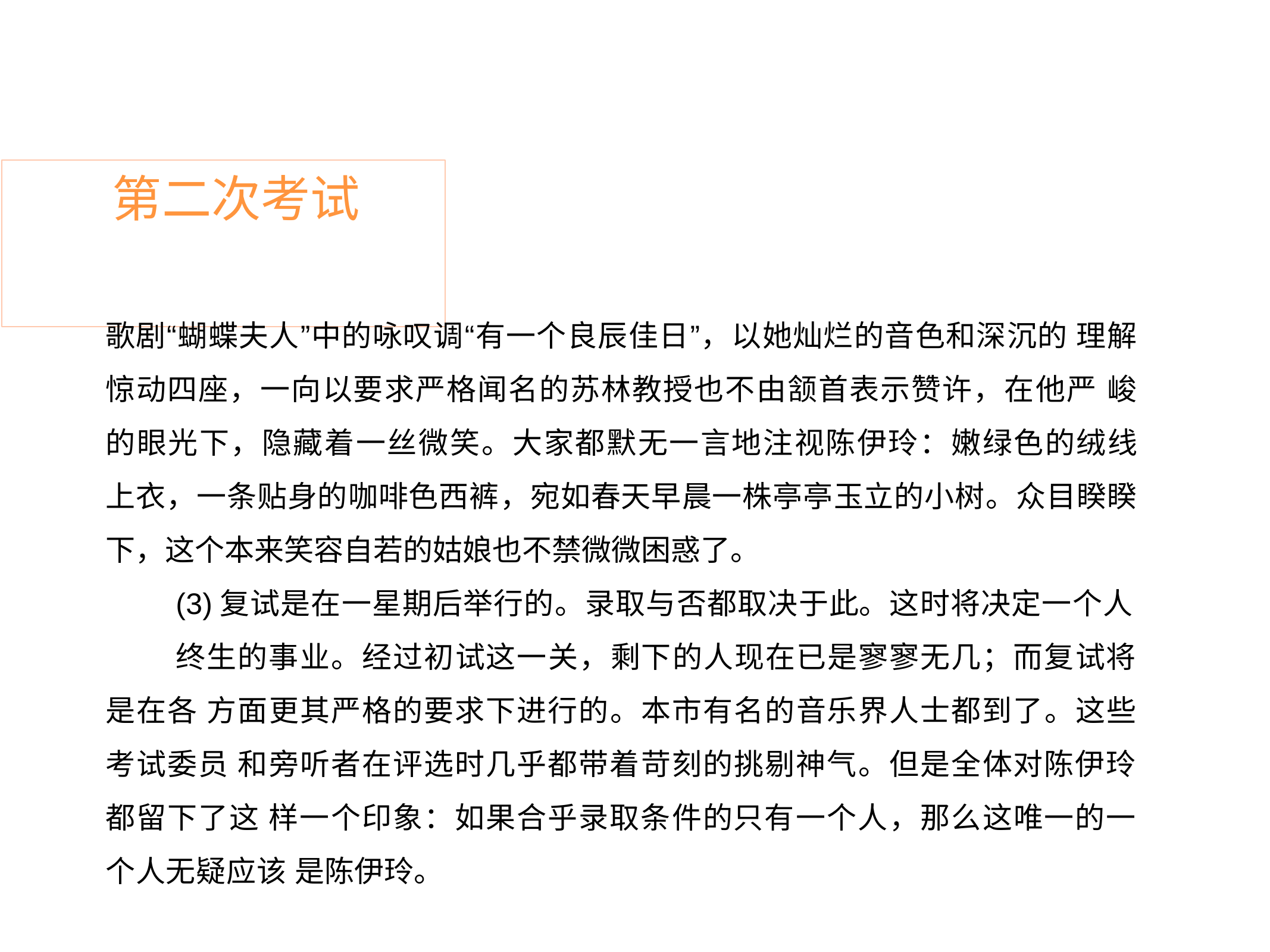

# 第二次考试
歌剧“蝴蝶夫人”中的咏叹调“有一个良辰佳日”，以她灿烂的音色和深沉的 理解惊动四座，一向以要求严格闻名的苏林教授也不由颔首表示赞许，在他严 峻的眼光下，隐藏着一丝微笑。大家都默无一言地注视陈伊玲：嫩绿色的绒线 上衣，一条贴身的咖啡色西裤，宛如春天早晨一株亭亭玉立的小树。众目睽睽 下，这个本来笑容自若的姑娘也不禁微微困惑了。
(3)复试是在一星期后举行的。录取与否都取决于此。这时将决定一个人
终生的事业。经过初试这一关，剩下的人现在已是寥寥无几；而复试将是在各 方面更其严格的要求下进行的。本市有名的音乐界人士都到了。这些考试委员 和旁听者在评选时几乎都带着苛刻的挑剔神气。但是全体对陈伊玲都留下了这 样一个印象：如果合乎录取条件的只有一个人，那么这唯一的一个人无疑应该 是陈伊玲。